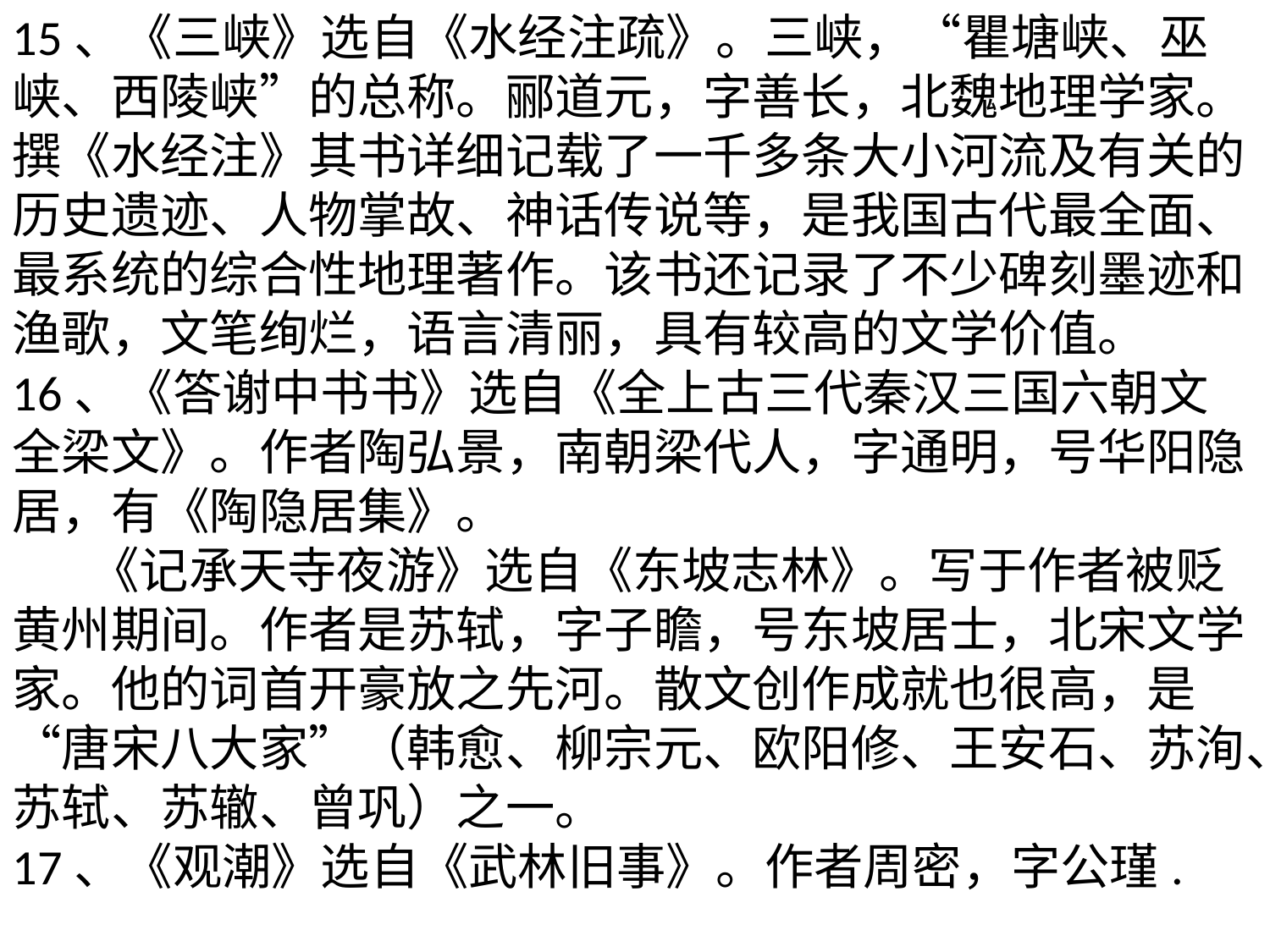

15、《三峡》选自《水经注疏》。三峡，“瞿塘峡、巫峡、西陵峡”的总称。郦道元，字善长，北魏地理学家。撰《水经注》其书详细记载了一千多条大小河流及有关的历史遗迹、人物掌故、神话传说等，是我国古代最全面、最系统的综合性地理著作。该书还记录了不少碑刻墨迹和渔歌，文笔绚烂，语言清丽，具有较高的文学价值。
16、《答谢中书书》选自《全上古三代秦汉三国六朝文全梁文》。作者陶弘景，南朝梁代人，字通明，号华阳隐居，有《陶隐居集》。
      《记承天寺夜游》选自《东坡志林》。写于作者被贬黄州期间。作者是苏轼，字子瞻，号东坡居士，北宋文学家。他的词首开豪放之先河。散文创作成就也很高，是“唐宋八大家”（韩愈、柳宗元、欧阳修、王安石、苏洵、苏轼、苏辙、曾巩）之一。
17、《观潮》选自《武林旧事》。作者周密，字公瑾.